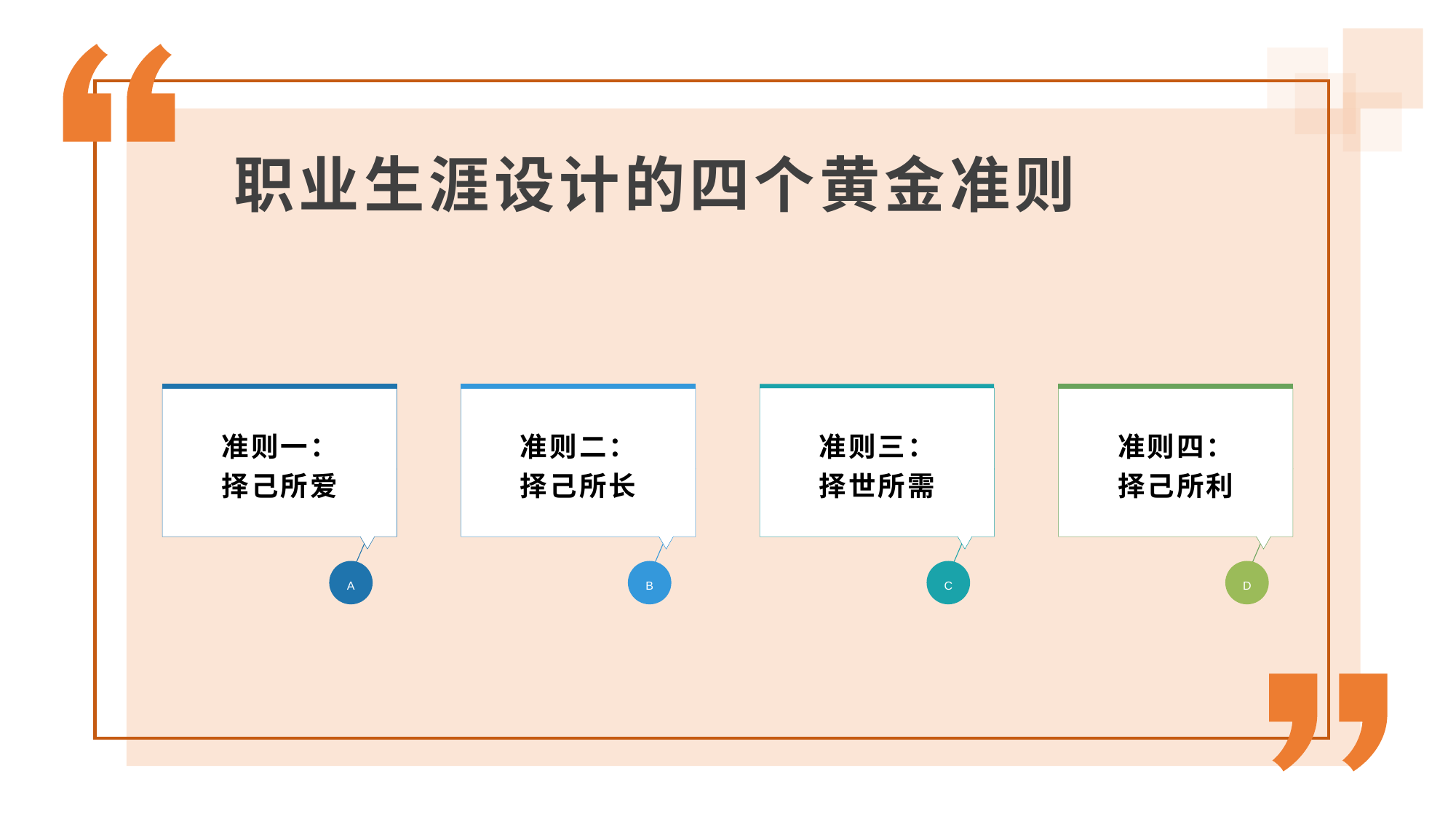

职业生涯设计的四个黄金准则

准则一：
择己所爱
准则二：
择己所长
准则三：
择世所需
准则四：
择己所利
A
B
C
D